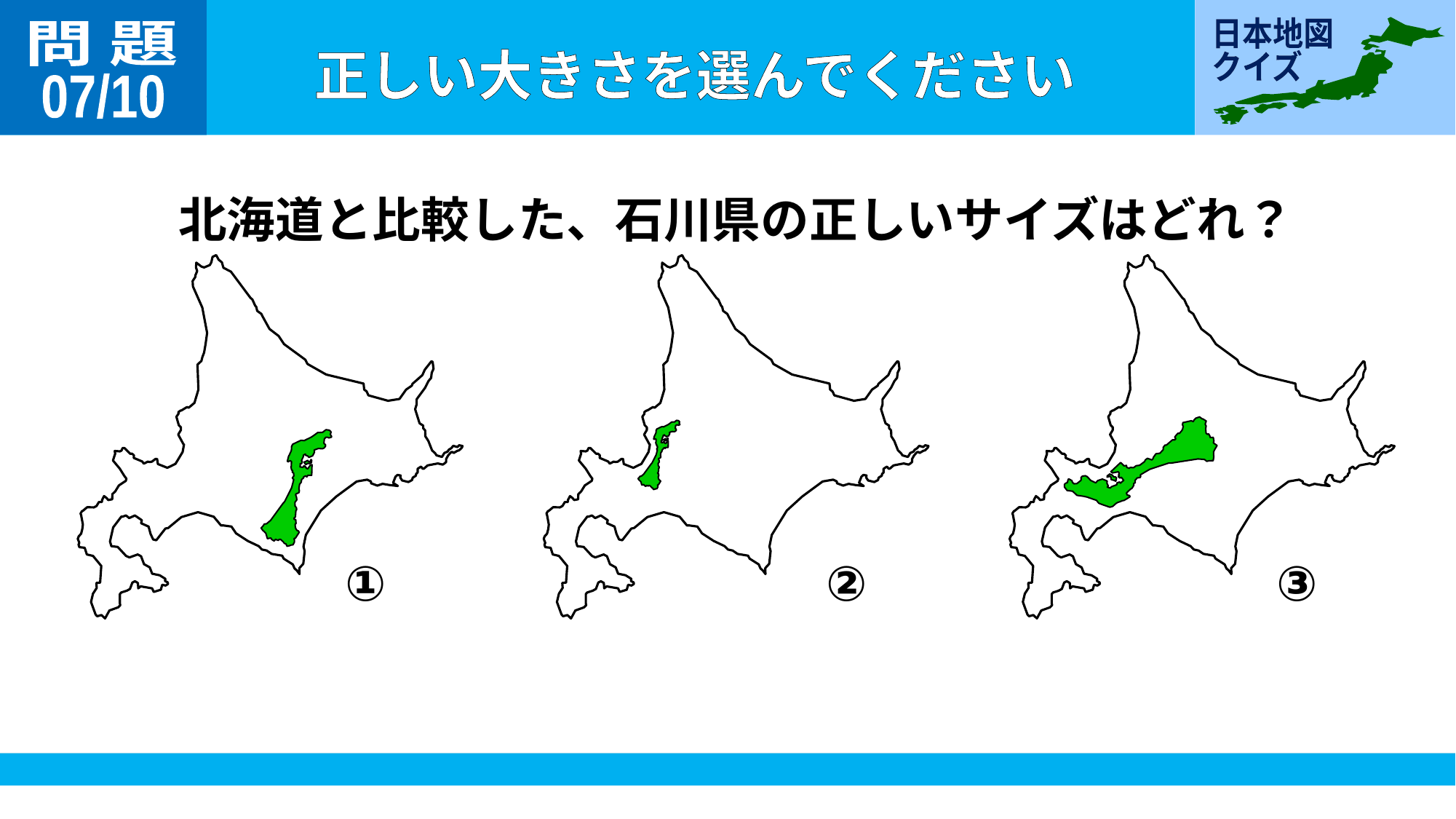

問 題
07/10
北海道と比較した、石川県の正しいサイズはどれ？

①
②
③